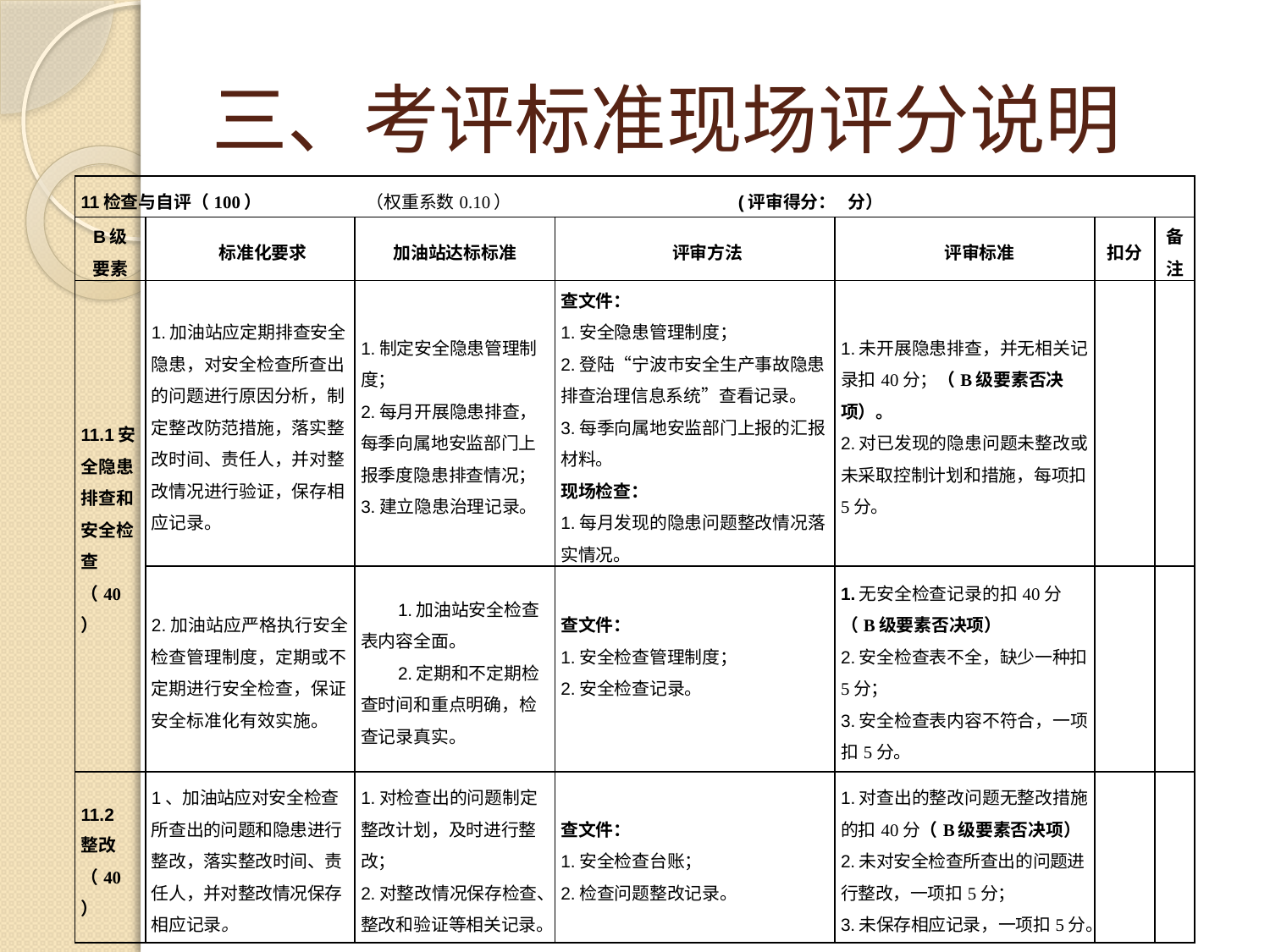

# 三、考评标准现场评分说明
| 11检查与自评（100） （权重系数0.10） (评审得分： 分） |  |  |  |  |  |  |
| --- | --- | --- | --- | --- | --- | --- |
| B级 要素 | 标准化要求 | 加油站达标标准 | 评审方法 | 评审标准 | 扣分 | 备注 |
| 11.1安全隐患排查和安全检查（40） | 1.加油站应定期排查安全隐患，对安全检查所查出的问题进行原因分析，制定整改防范措施，落实整改时间、责任人，并对整改情况进行验证，保存相应记录。 | 1.制定安全隐患管理制度； 2.每月开展隐患排查，每季向属地安监部门上报季度隐患排查情况； 3.建立隐患治理记录。 | 查文件： 1.安全隐患管理制度； 2.登陆“宁波市安全生产事故隐患排查治理信息系统”查看记录。 3.每季向属地安监部门上报的汇报材料。 现场检查： 1.每月发现的隐患问题整改情况落实情况。 | 1.未开展隐患排查，并无相关记录扣40分；（B级要素否决项）。 2.对已发现的隐患问题未整改或未采取控制计划和措施，每项扣5分。 |  |  |
|  | 2.加油站应严格执行安全检查管理制度，定期或不定期进行安全检查，保证安全标准化有效实施。 | 1.加油站安全检查表内容全面。 2.定期和不定期检查时间和重点明确，检查记录真实。 | 查文件： 1.安全检查管理制度； 2.安全检查记录。 | 1.无安全检查记录的扣40分（B级要素否决项） 2.安全检查表不全，缺少一种扣5分； 3.安全检查表内容不符合，一项扣5分。 |  |  |
| 11.2 整改 （40） | 1、加油站应对安全检查所查出的问题和隐患进行整改，落实整改时间、责任人，并对整改情况保存相应记录。 | 1.对检查出的问题制定整改计划，及时进行整改； 2.对整改情况保存检查、整改和验证等相关记录。 | 查文件： 1.安全检查台账； 2.检查问题整改记录。 | 1.对查出的整改问题无整改措施的扣40分（B级要素否决项） 2.未对安全检查所查出的问题进行整改，一项扣5分； 3.未保存相应记录，一项扣5分。 |  |  |